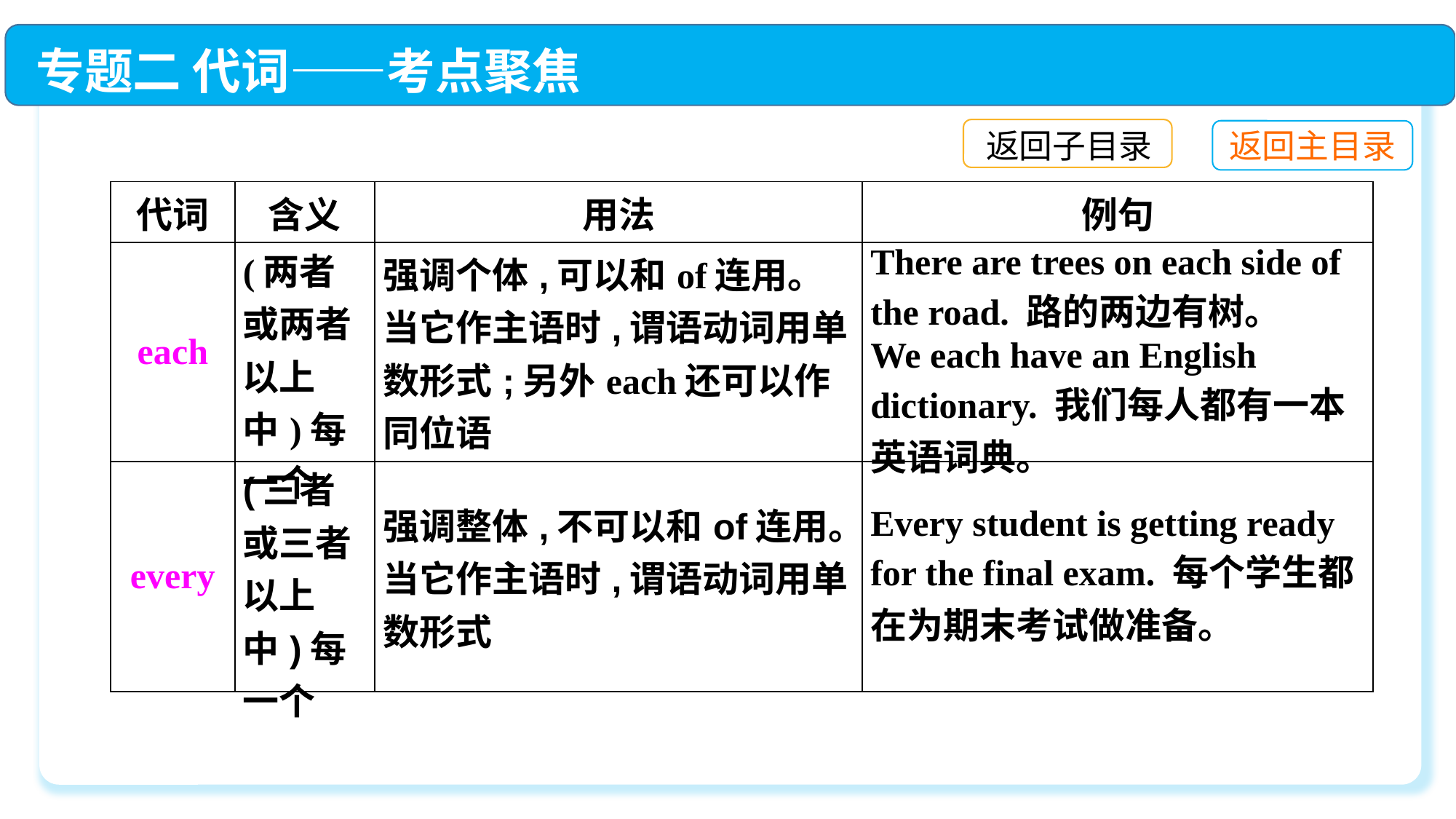

专题二 代词——考点聚焦

返回子目录
返回主目录
| 代词 | 含义 | 用法 | 例句 |
| --- | --- | --- | --- |
| each | (两者或两者以上中)每一个 | 强调个体,可以和of连用。当它作主语时,谓语动词用单数形式;另外each还可以作同位语 | There are trees on each side of the road. 路的两边有树。 We each have an English dictionary. 我们每人都有一本英语词典。 |
| every | (三者或三者以上中)每一个 | 强调整体,不可以和of连用。当它作主语时,谓语动词用单数形式 | Every student is getting ready for the final exam. 每个学生都在为期末考试做准备。 |